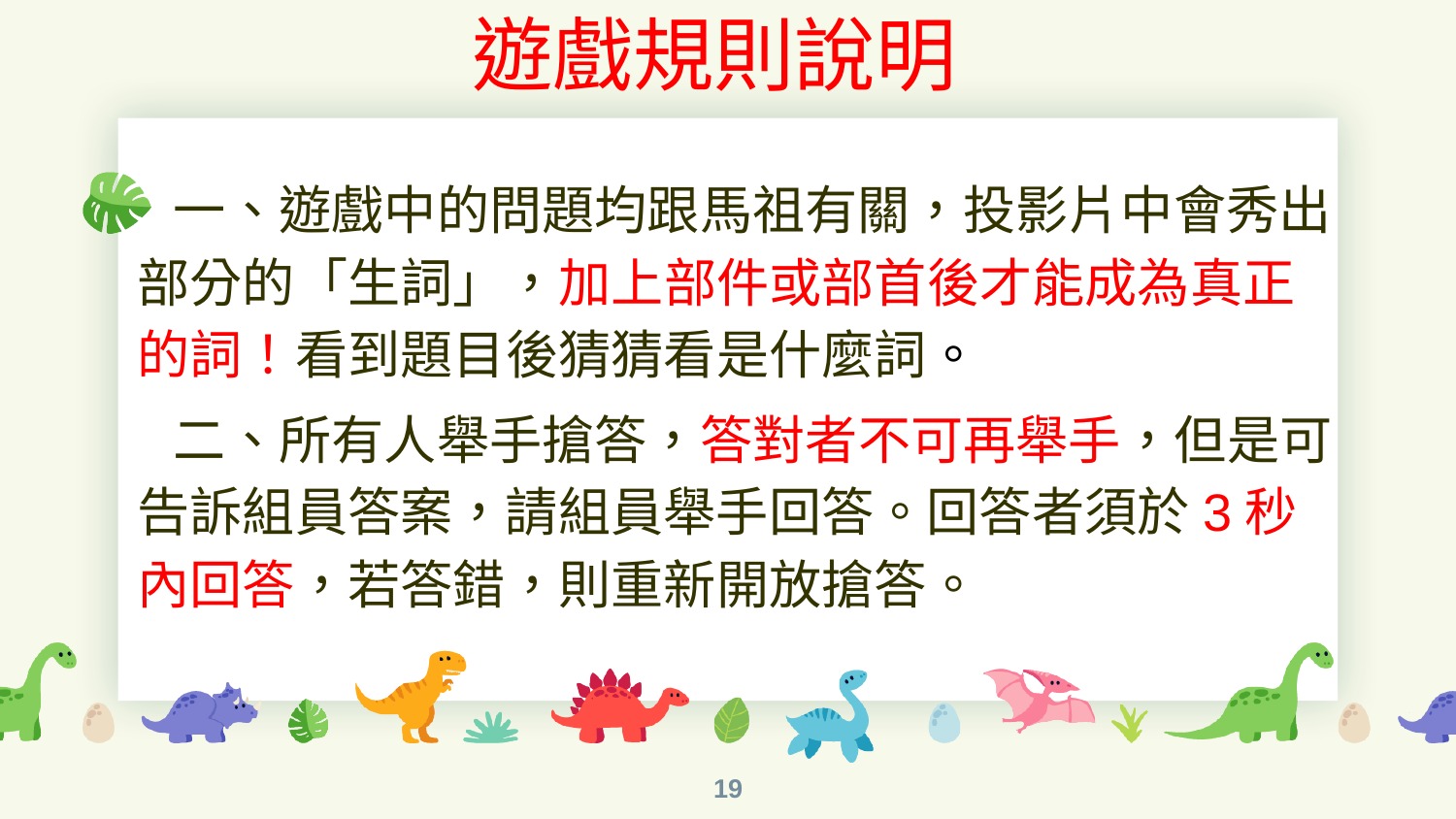

# 遊戲規則說明
  一、遊戲中的問題均跟馬祖有關，投影片中會秀出部分的「生詞」，加上部件或部首後才能成為真正的詞！看到題目後猜猜看是什麼詞。
  二、所有人舉手搶答，答對者不可再舉手，但是可告訴組員答案，請組員舉手回答。回答者須於3秒內回答，若答錯，則重新開放搶答。
19